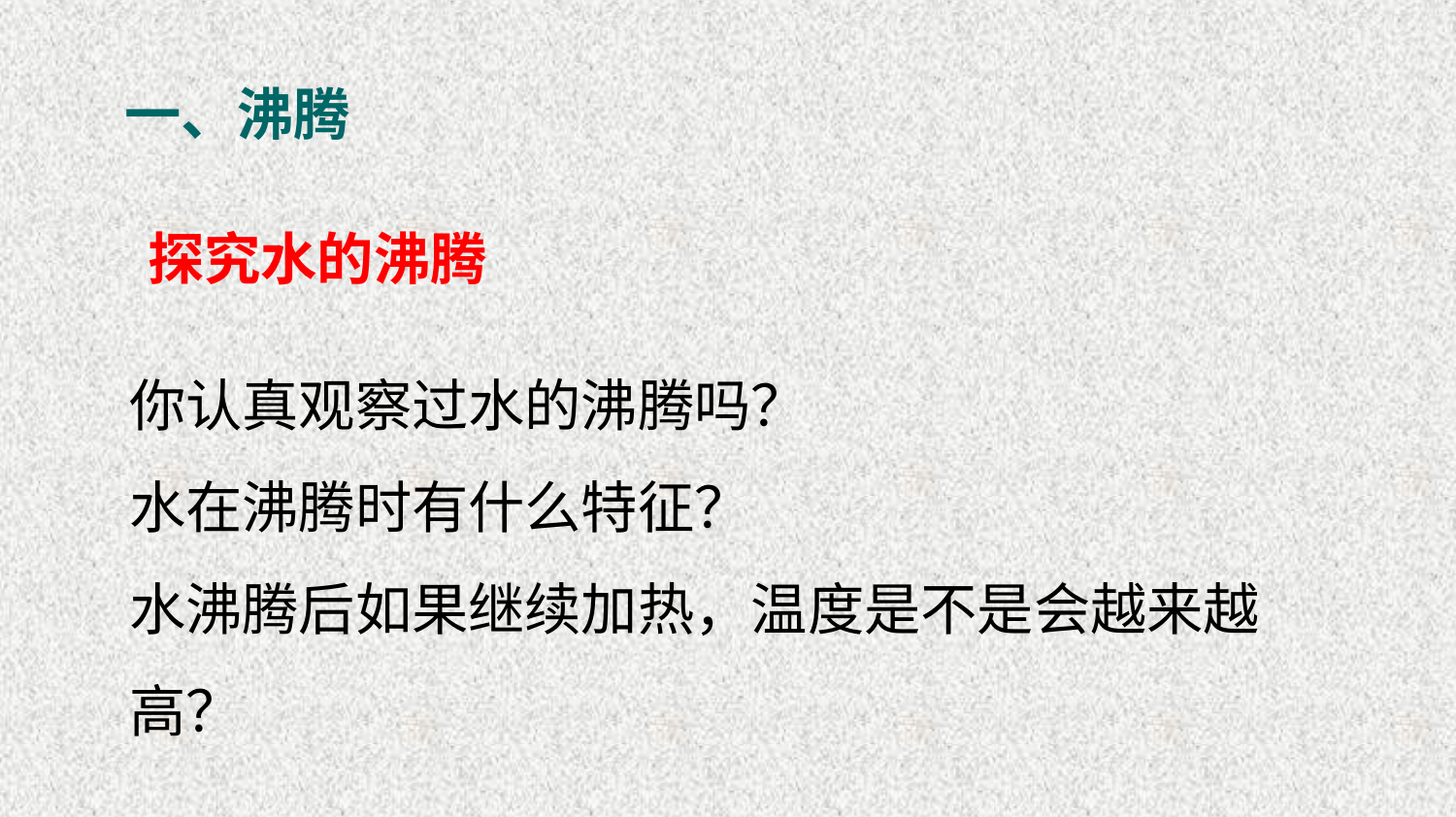

一、沸腾
探究水的沸腾
你认真观察过水的沸腾吗？
水在沸腾时有什么特征？
水沸腾后如果继续加热，温度是不是会越来越高？